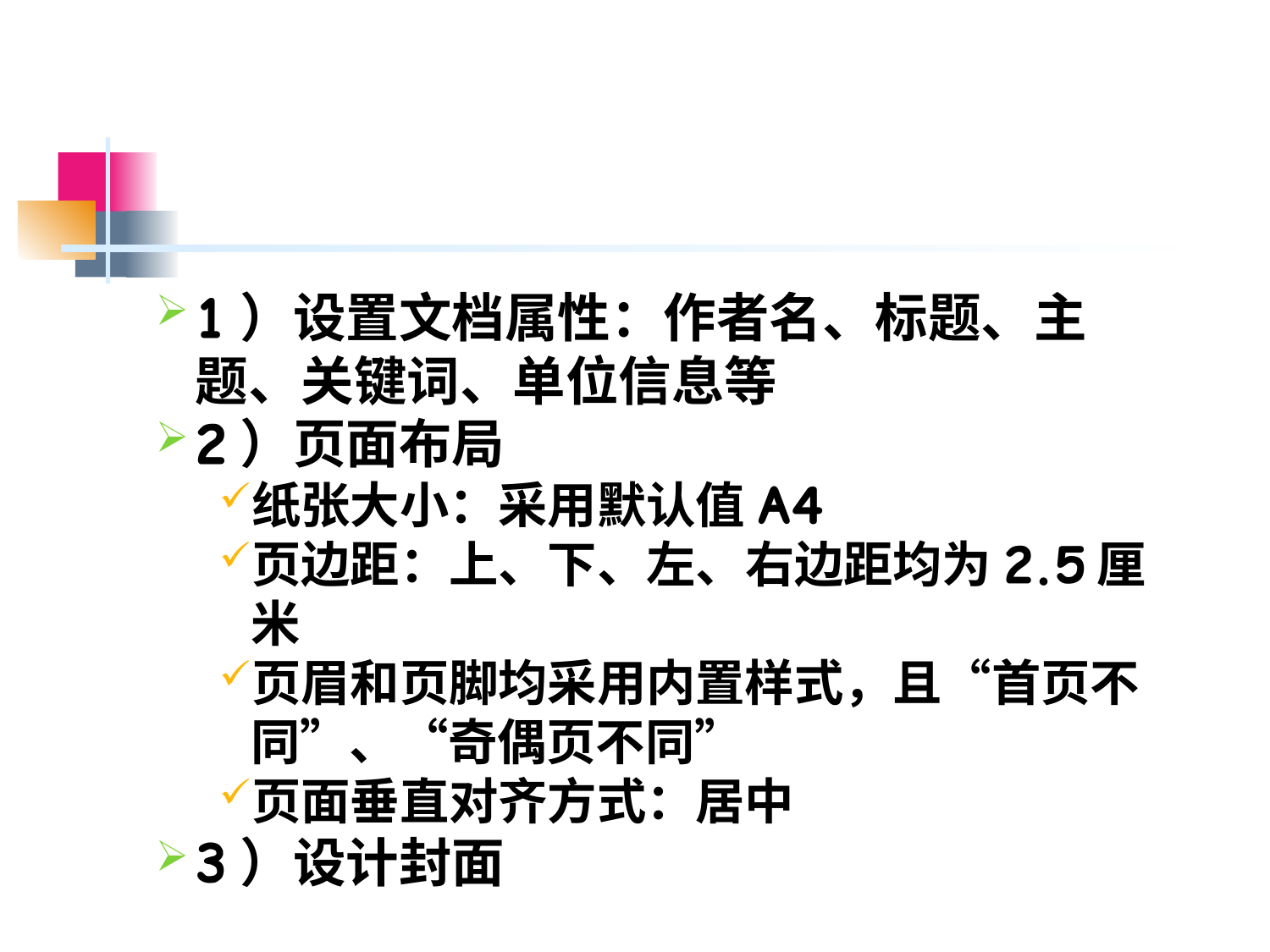

#
1）设置文档属性：作者名、标题、主题、关键词、单位信息等
2）页面布局
纸张大小：采用默认值A4
页边距：上、下、左、右边距均为2.5厘米
页眉和页脚均采用内置样式，且“首页不同”、“奇偶页不同”
页面垂直对齐方式：居中
3）设计封面